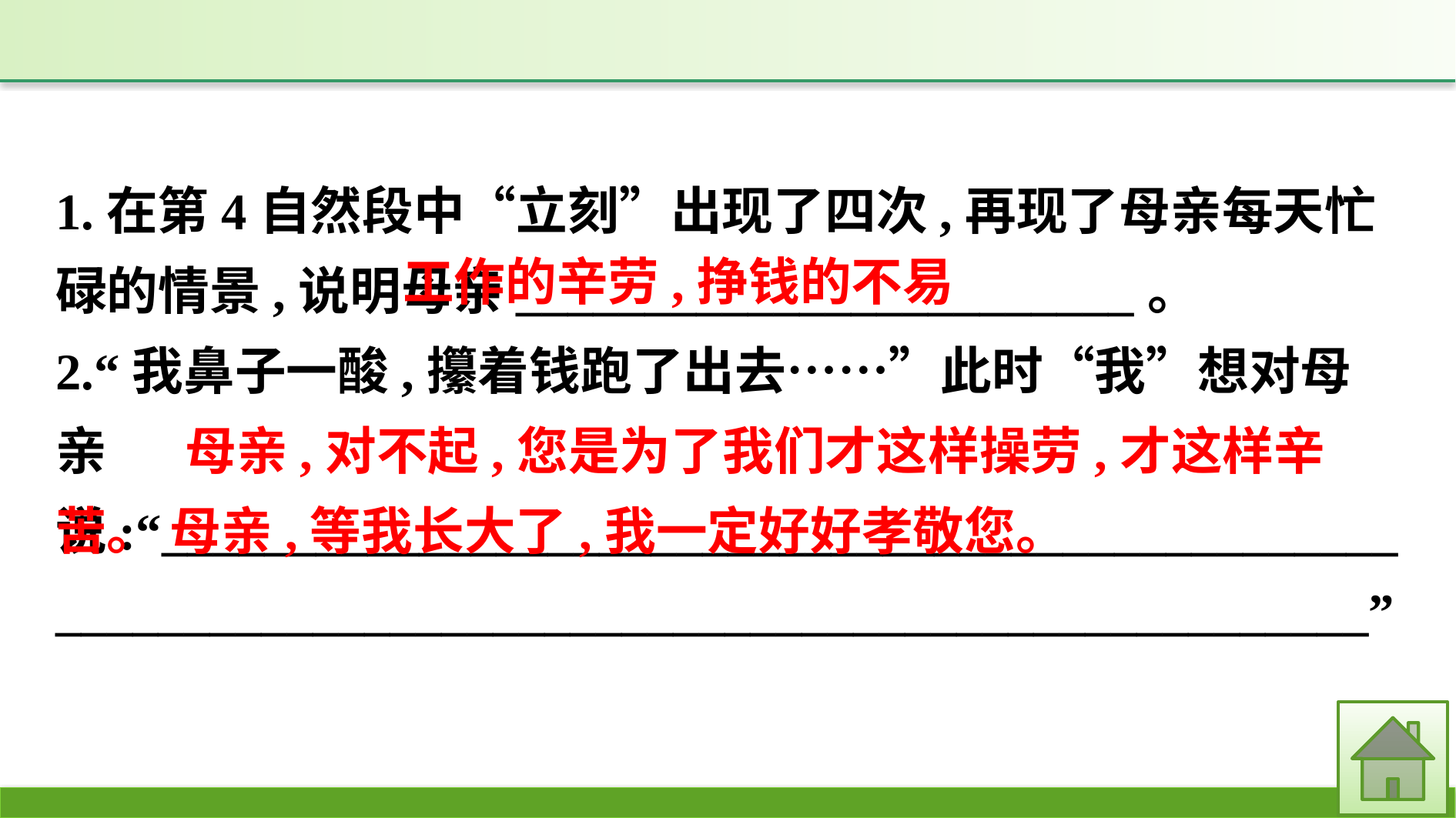

1.在第4自然段中“立刻”出现了四次,再现了母亲每天忙碌的情景,说明母亲________________________。
2.“我鼻子一酸,攥着钱跑了出去……”此时“我”想对母亲说:“________________________________________________
___________________________________________________”
工作的辛劳,挣钱的不易
          母亲,对不起,您是为了我们才这样操劳,才这样辛苦。 母亲,等我长大了,我一定好好孝敬您。